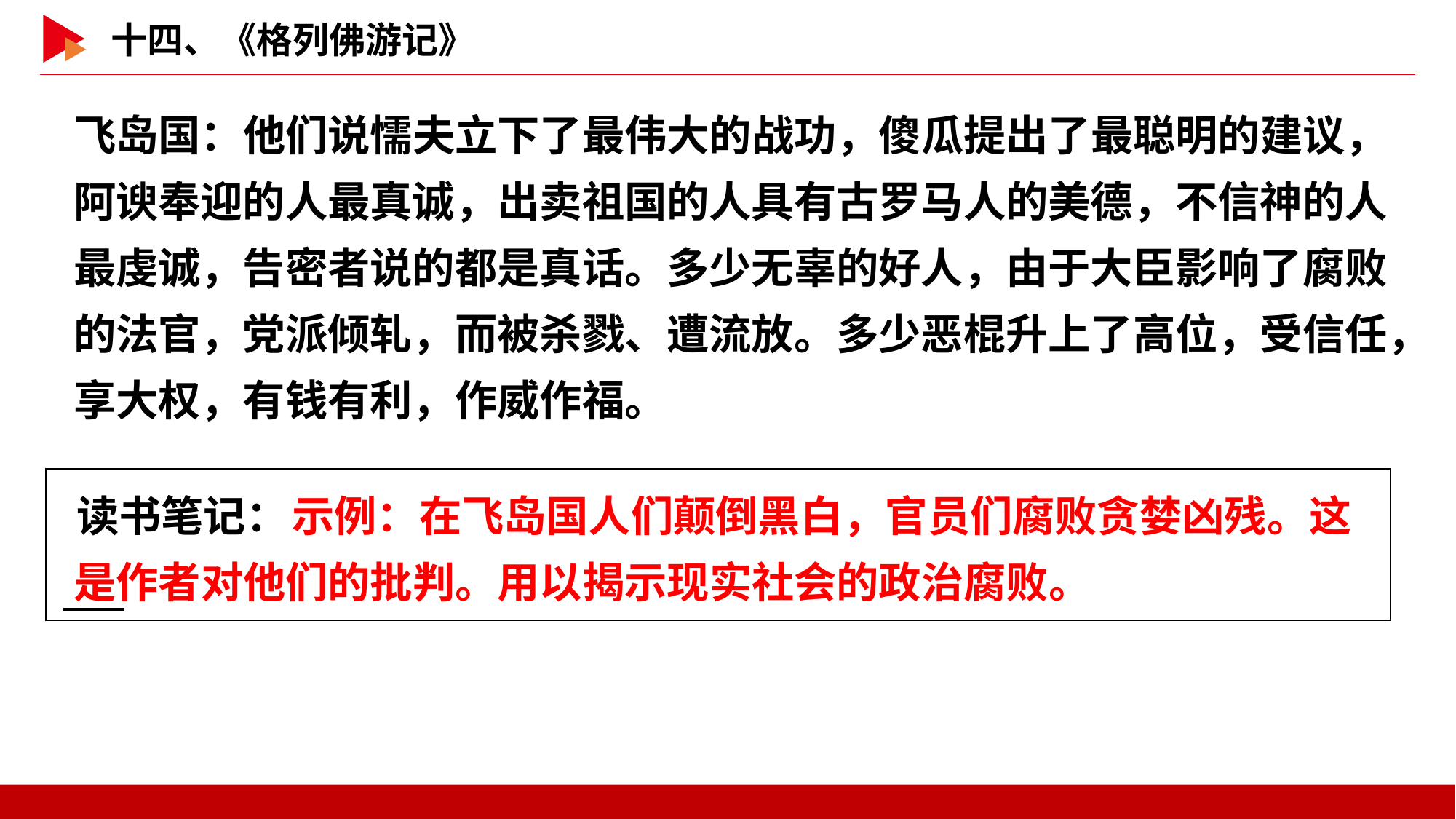

飞岛国：他们说懦夫立下了最伟大的战功，傻瓜提出了最聪明的建议，阿谀奉迎的人最真诚，出卖祖国的人具有古罗马人的美德，不信神的人最虔诚，告密者说的都是真话。多少无辜的好人，由于大臣影响了腐败的法官，党派倾轧，而被杀戮、遭流放。多少恶棍升上了高位，受信任，享大权，有钱有利，作威作福。

读书笔记：
		示例：在飞岛国人们颠倒黑白，官员们腐败贪婪凶残。这是作者对他们的批判。用以揭示现实社会的政治腐败。